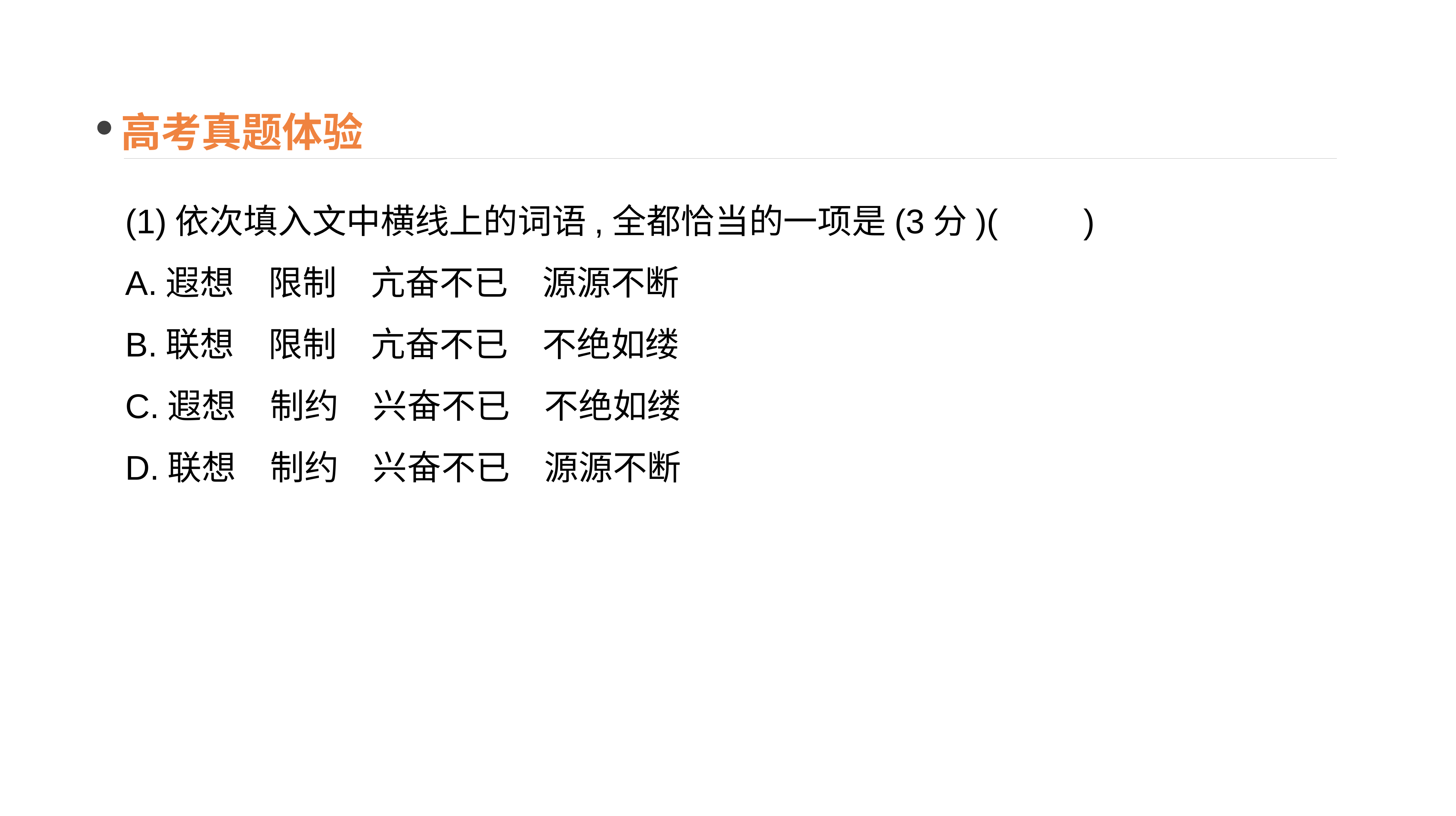

高考真题体验

(1)依次填入文中横线上的词语,全都恰当的一项是(3分)(　　)
A.遐想　限制　亢奋不已　源源不断
B.联想　限制　亢奋不已　不绝如缕
C.遐想　制约　兴奋不已　不绝如缕
D.联想　制约　兴奋不已　源源不断